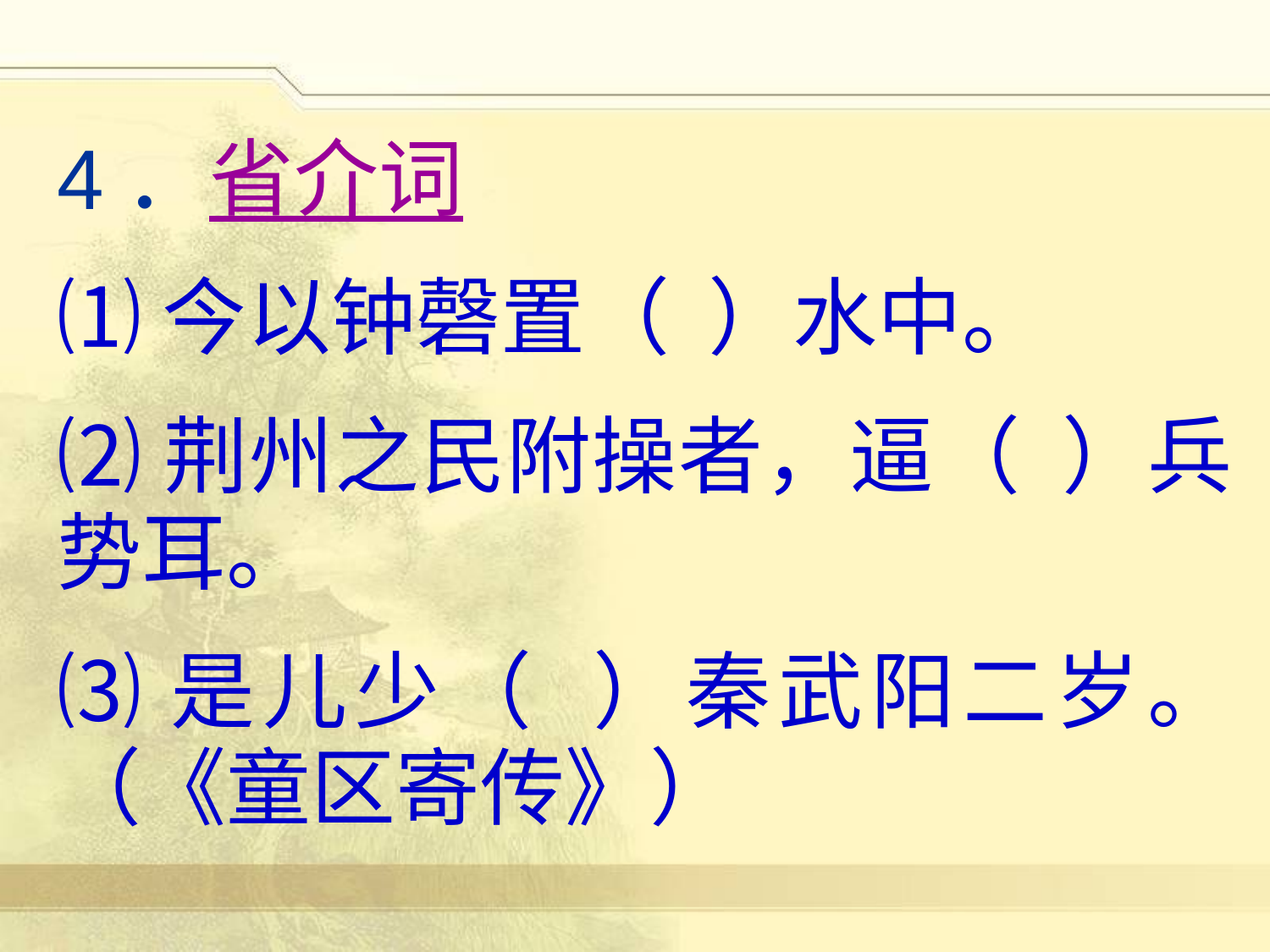

4．省介词
⑴今以钟磬置（  ）水中。
⑵荆州之民附操者，逼（  ）兵势耳。
⑶是儿少（  ）秦武阳二岁。（《童区寄传》）